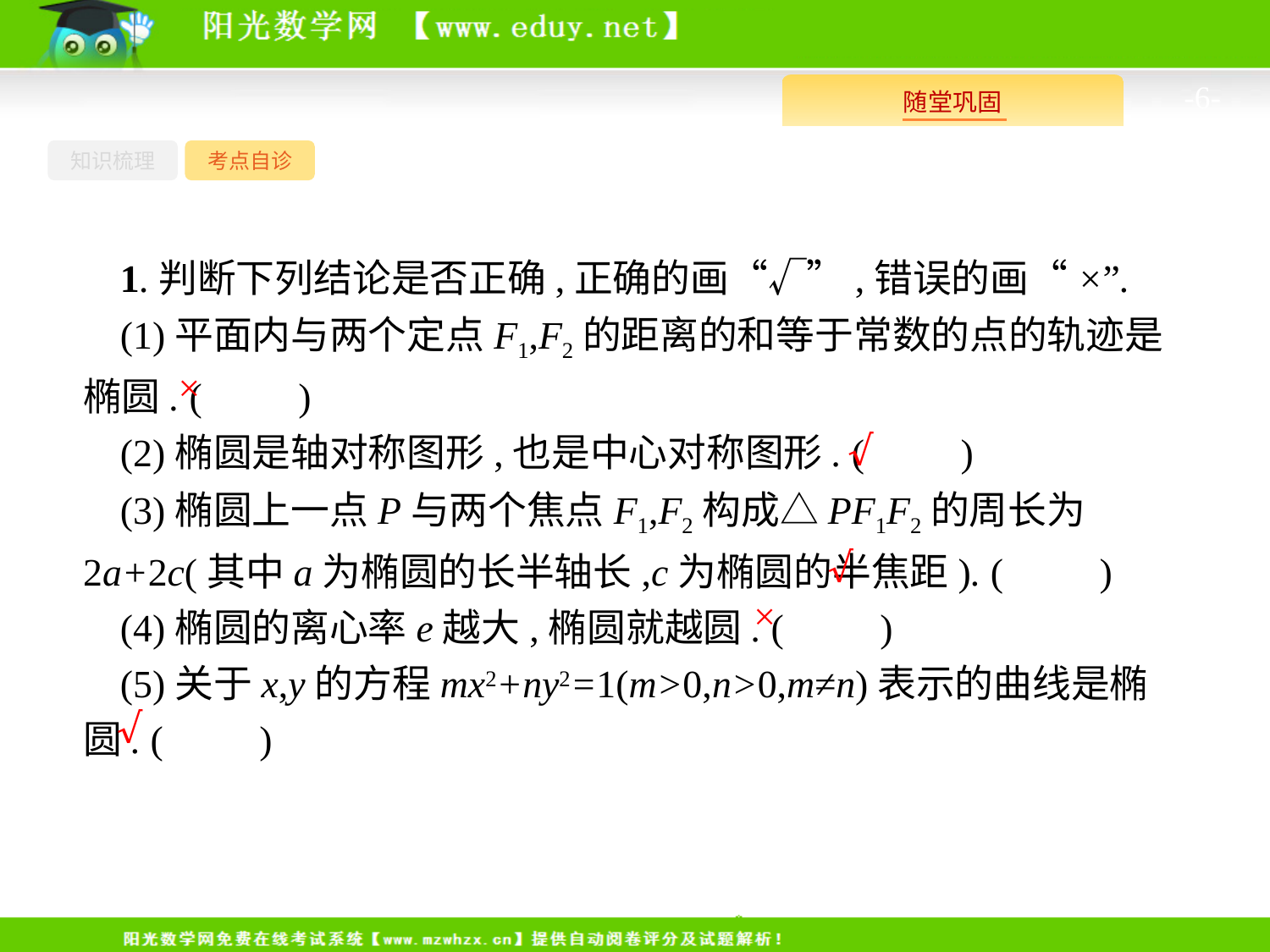

-6-
知识梳理
考点自诊
1.判断下列结论是否正确,正确的画“√”,错误的画“×”.
(1)平面内与两个定点F1,F2的距离的和等于常数的点的轨迹是椭圆. (　　)
(2)椭圆是轴对称图形,也是中心对称图形. (　　)
(3)椭圆上一点P与两个焦点F1,F2构成△PF1F2的周长为2a+2c(其中a为椭圆的长半轴长,c为椭圆的半焦距). (　　)
(4)椭圆的离心率e越大,椭圆就越圆. (　　)
(5)关于x,y的方程mx2+ny2=1(m>0,n>0,m≠n)表示的曲线是椭圆. (　　)
×
√
√
×
√